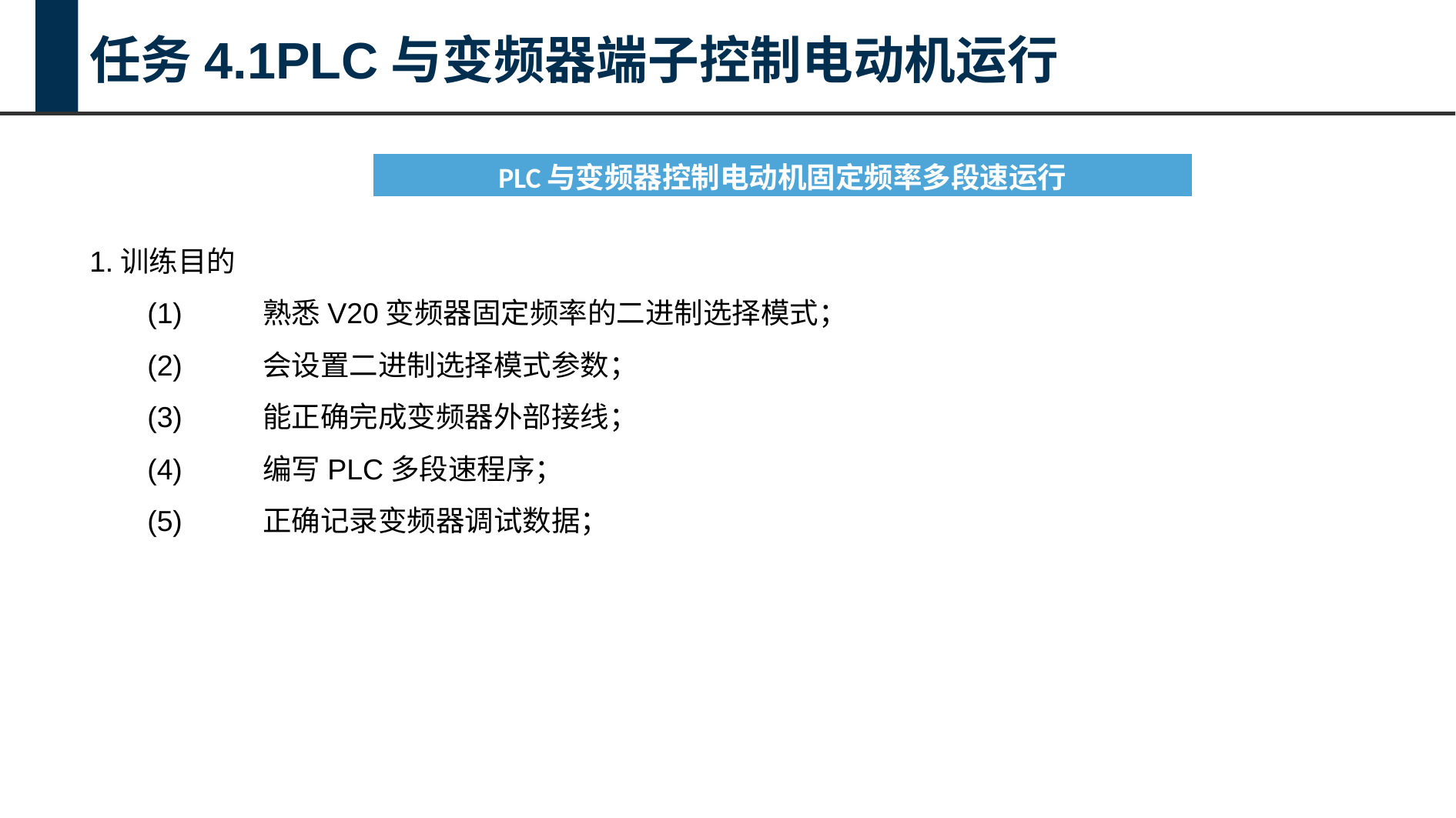

任务4.1PLC与变频器端子控制电动机运行
| PLC与变频器控制电动机固定频率多段速运行 |
| --- |
1.训练目的
(1)	熟悉V20变频器固定频率的二进制选择模式；
(2)	会设置二进制选择模式参数；
(3)	能正确完成变频器外部接线；
(4)	编写PLC多段速程序；
(5)	正确记录变频器调试数据；